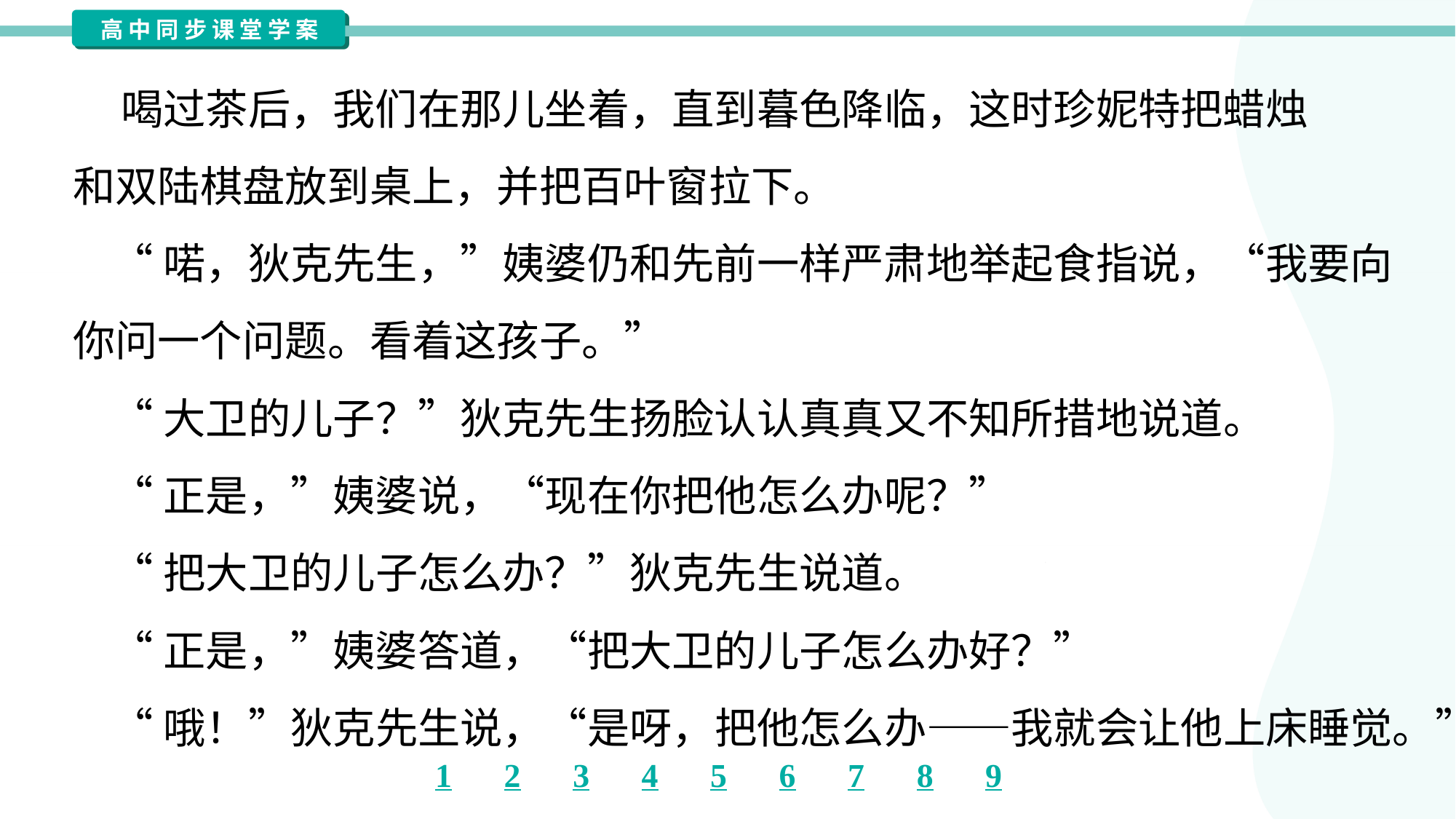

喝过茶后，我们在那儿坐着，直到暮色降临，这时珍妮特把蜡烛
和双陆棋盘放到桌上，并把百叶窗拉下。
    “喏，狄克先生，”姨婆仍和先前一样严肃地举起食指说，“我要向
你问一个问题。看着这孩子。”
    “大卫的儿子？”狄克先生扬脸认认真真又不知所措地说道。
    “正是，”姨婆说，“现在你把他怎么办呢？”
    “把大卫的儿子怎么办？”狄克先生说道。
    “正是，”姨婆答道，“把大卫的儿子怎么办好？”
    “哦！”狄克先生说，“是呀，把他怎么办——我就会让他上床睡觉。”